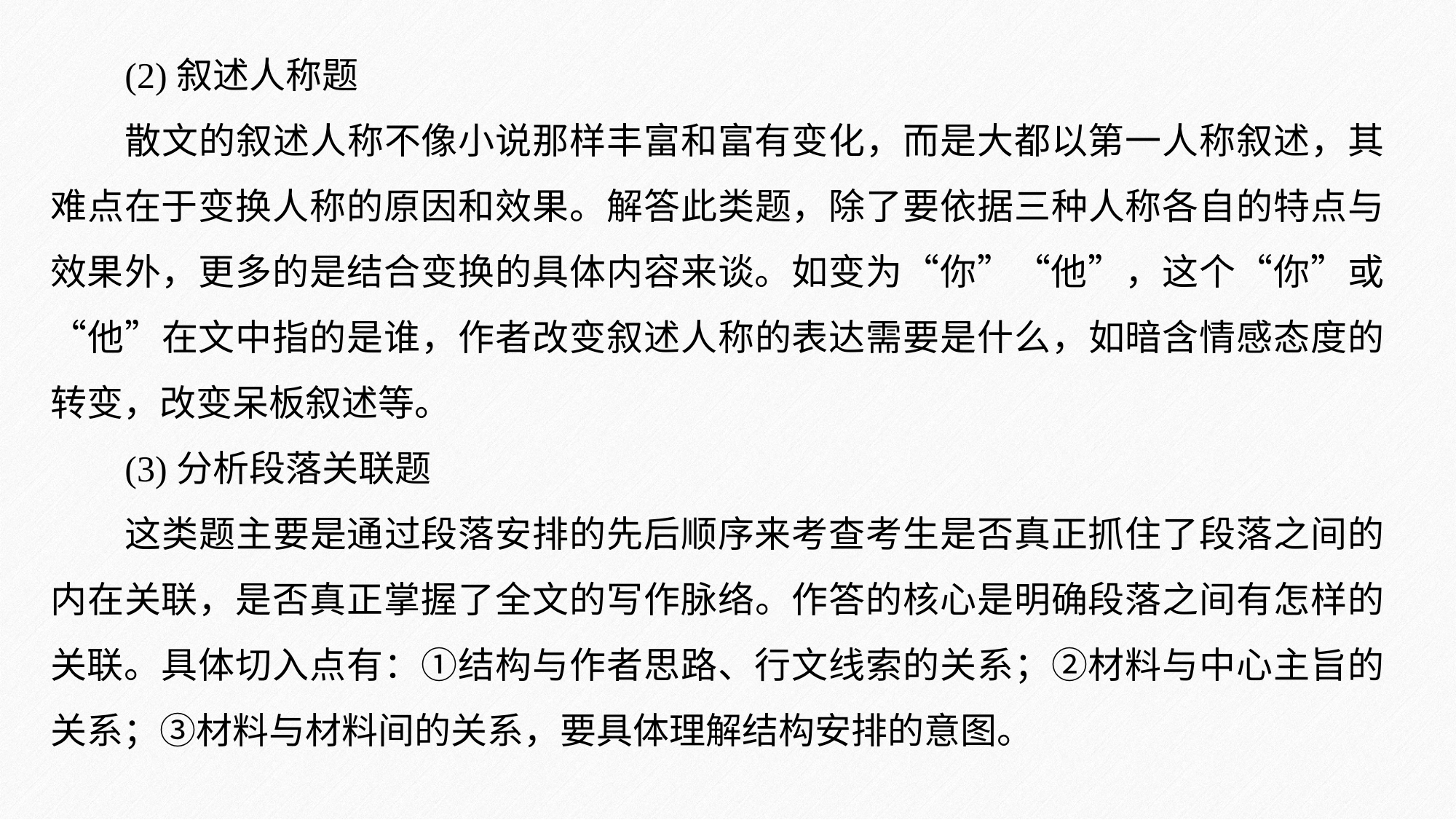

(2)叙述人称题
散文的叙述人称不像小说那样丰富和富有变化，而是大都以第一人称叙述，其难点在于变换人称的原因和效果。解答此类题，除了要依据三种人称各自的特点与效果外，更多的是结合变换的具体内容来谈。如变为“你”“他”，这个“你”或“他”在文中指的是谁，作者改变叙述人称的表达需要是什么，如暗含情感态度的转变，改变呆板叙述等。
(3)分析段落关联题
这类题主要是通过段落安排的先后顺序来考查考生是否真正抓住了段落之间的内在关联，是否真正掌握了全文的写作脉络。作答的核心是明确段落之间有怎样的关联。具体切入点有：①结构与作者思路、行文线索的关系；②材料与中心主旨的关系；③材料与材料间的关系，要具体理解结构安排的意图。